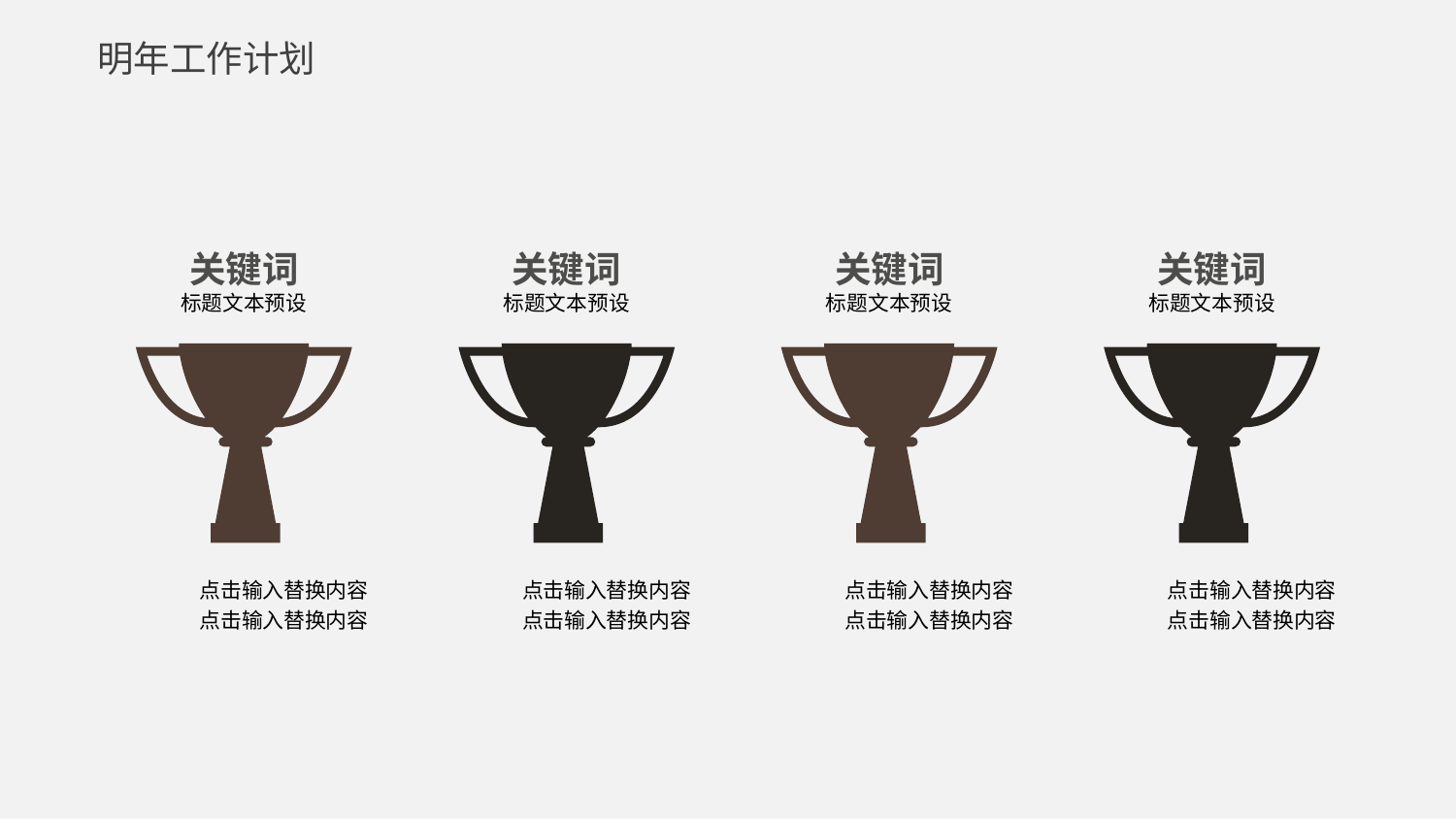

明年工作计划
关键词
标题文本预设

点击输入替换内容
点击输入替换内容
关键词
标题文本预设

点击输入替换内容
点击输入替换内容
关键词
标题文本预设

点击输入替换内容
点击输入替换内容
关键词
标题文本预设

点击输入替换内容
点击输入替换内容